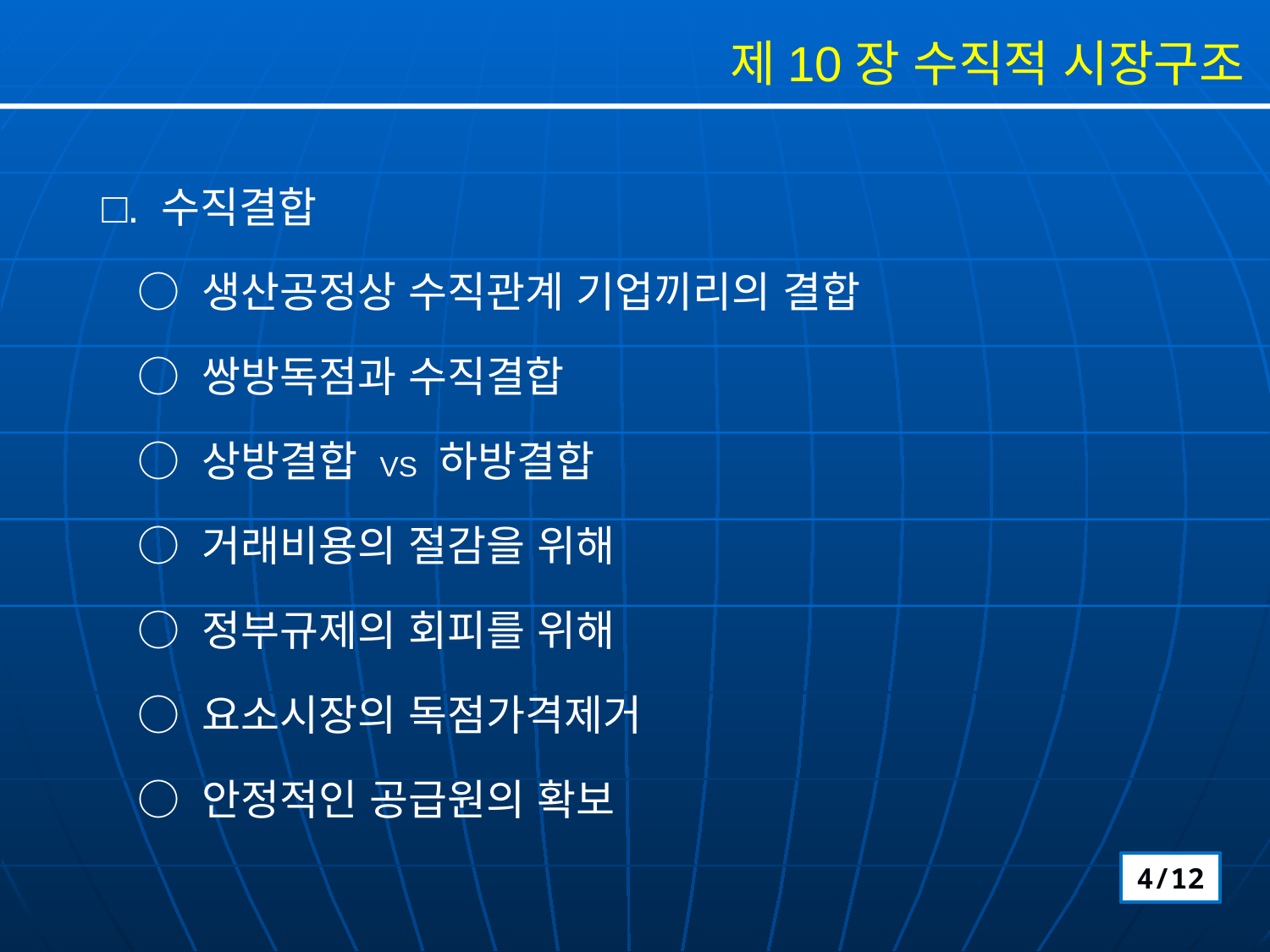

제10장 수직적 시장구조

□. 수직결합
   ○ 생산공정상 수직관계 기업끼리의 결합
   ○ 쌍방독점과 수직결합
   ○ 상방결합 VS 하방결합
   ○ 거래비용의 절감을 위해
   ○ 정부규제의 회피를 위해
   ○ 요소시장의 독점가격제거
   ○ 안정적인 공급원의 확보
4/12